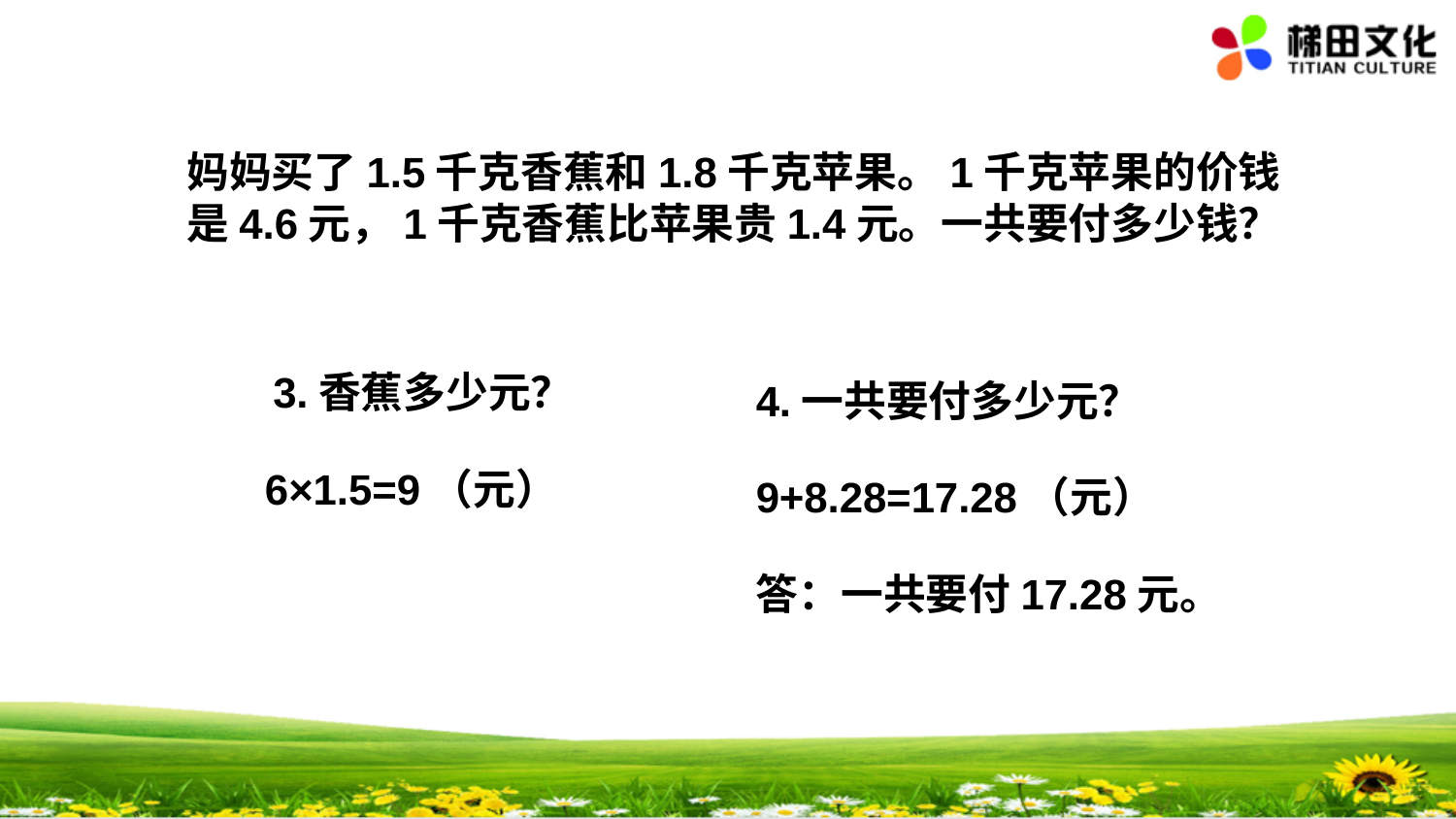

妈妈买了1.5千克香蕉和1.8千克苹果。1千克苹果的价钱是4.6元，1千克香蕉比苹果贵1.4元。一共要付多少钱？
3.香蕉多少元？
4.一共要付多少元？
  6×1.5=9（元）
9+8.28=17.28（元）
答：一共要付17.28元。